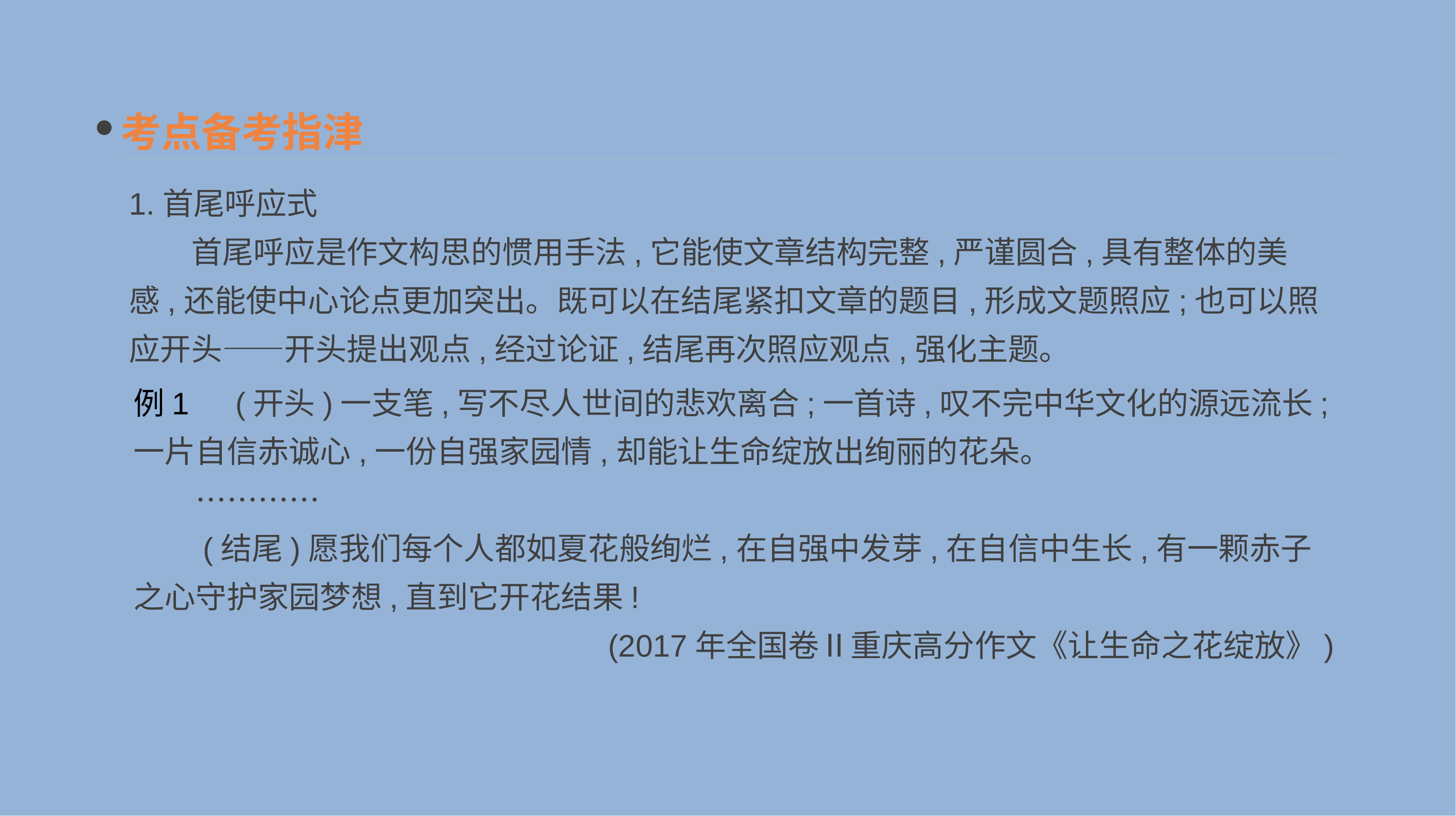

考点备考指津

1.首尾呼应式
　　首尾呼应是作文构思的惯用手法,它能使文章结构完整,严谨圆合,具有整体的美感,还能使中心论点更加突出。既可以在结尾紧扣文章的题目,形成文题照应;也可以照应开头——开头提出观点,经过论证,结尾再次照应观点,强化主题。
例1　(开头)一支笔,写不尽人世间的悲欢离合;一首诗,叹不完中华文化的源远流长;一片自信赤诚心,一份自强家园情,却能让生命绽放出绚丽的花朵。
　　…………
　　(结尾)愿我们每个人都如夏花般绚烂,在自强中发芽,在自信中生长,有一颗赤子之心守护家园梦想,直到它开花结果!
(2017年全国卷Ⅱ重庆高分作文《让生命之花绽放》)